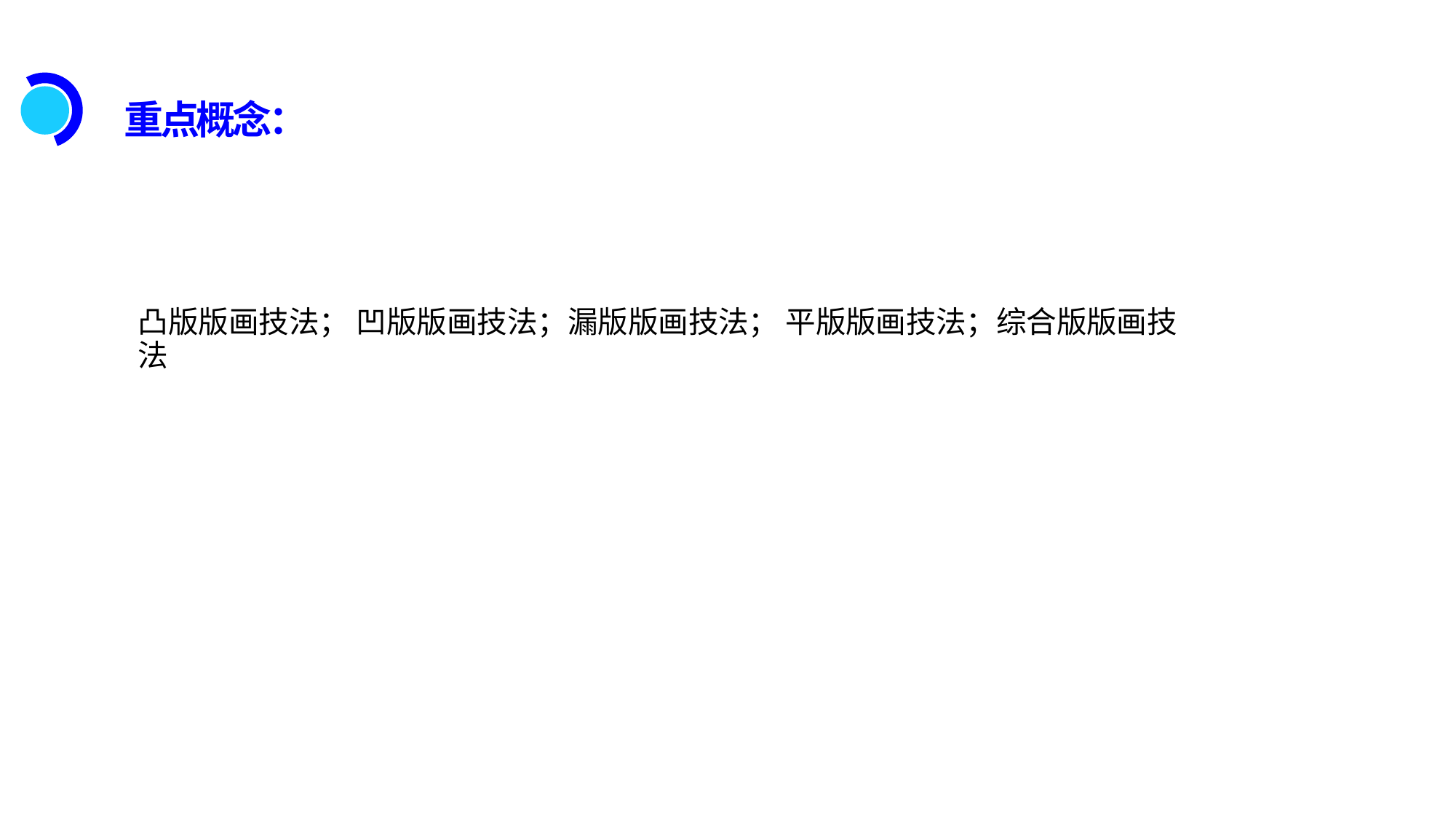

重点概念：

凸版版画技法； 凹版版画技法；漏版版画技法； 平版版画技法；综合版版画技法